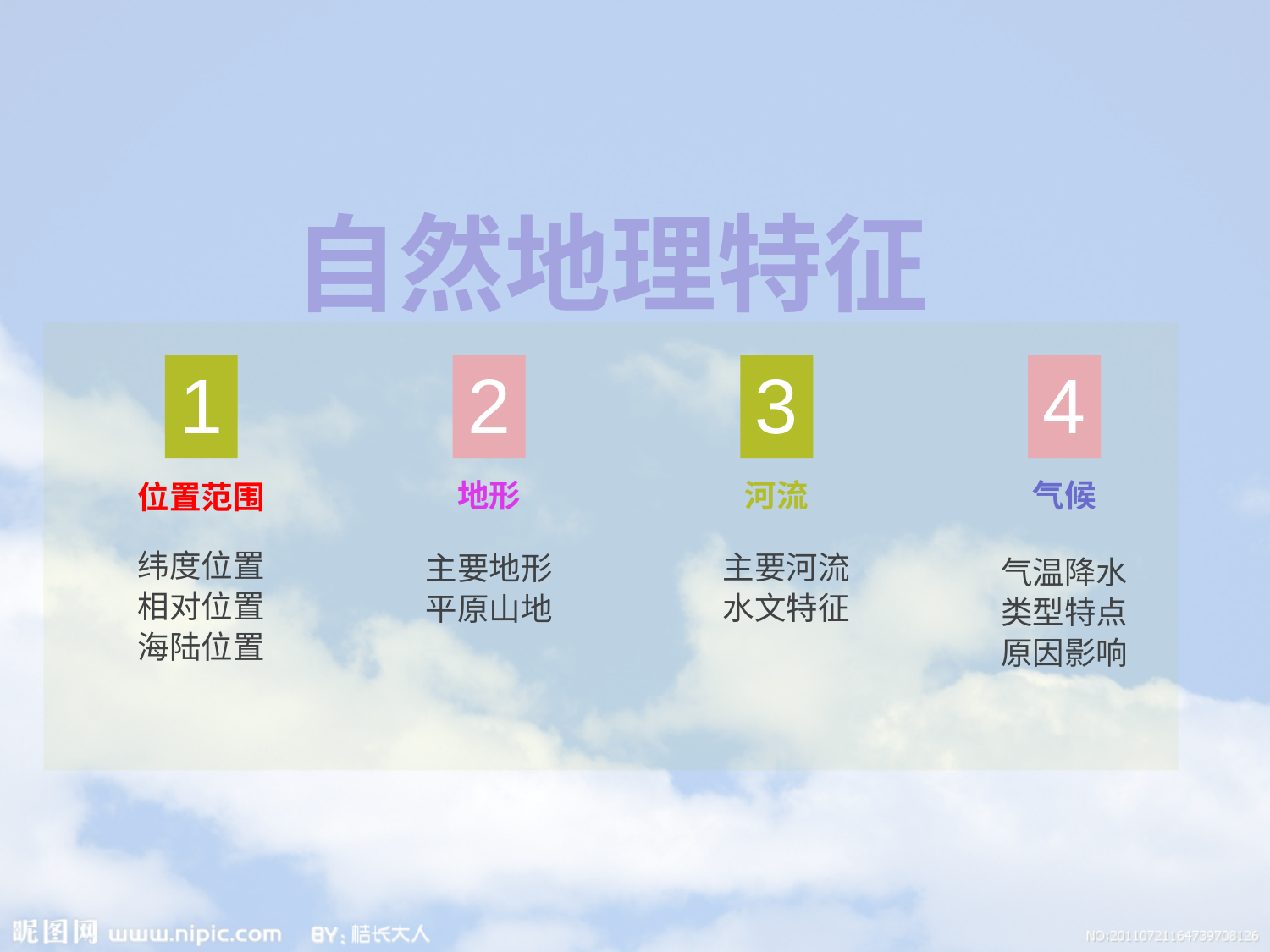

自然地理特征

1
位置范围
纬度位置
相对位置
海陆位置
2
地形
主要地形
平原山地
3
河流
主要河流
水文特征
4
气候
气温降水
类型特点
原因影响